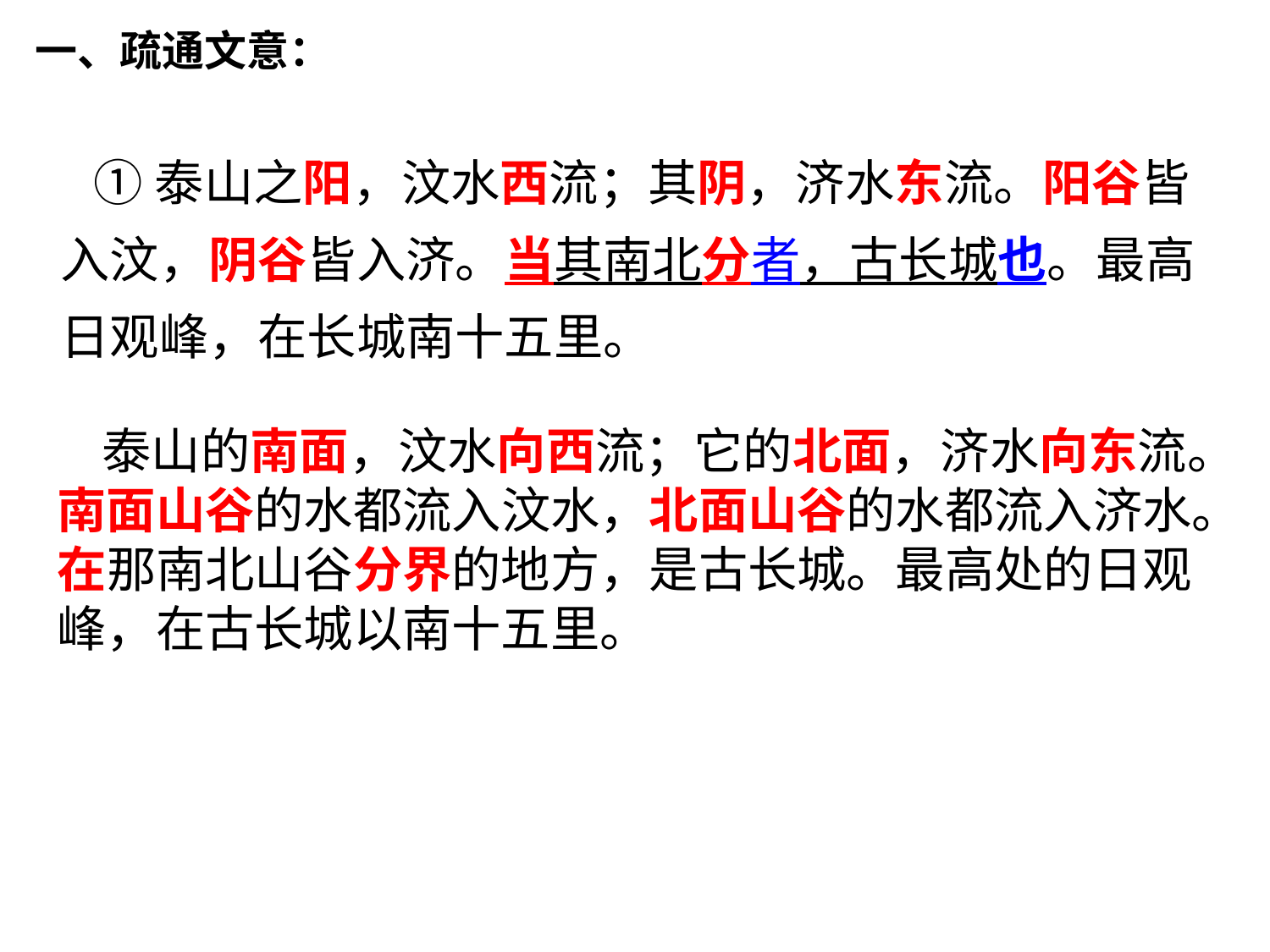

一、疏通文意：
   ①泰山之阳，汶水西流；其阴，济水东流。阳谷皆入汶，阴谷皆入济。当其南北分者，古长城也。最高日观峰，在长城南十五里。
   泰山的南面，汶水向西流；它的北面，济水向东流。南面山谷的水都流入汶水，北面山谷的水都流入济水。在那南北山谷分界的地方，是古长城。最高处的日观峰，在古长城以南十五里。